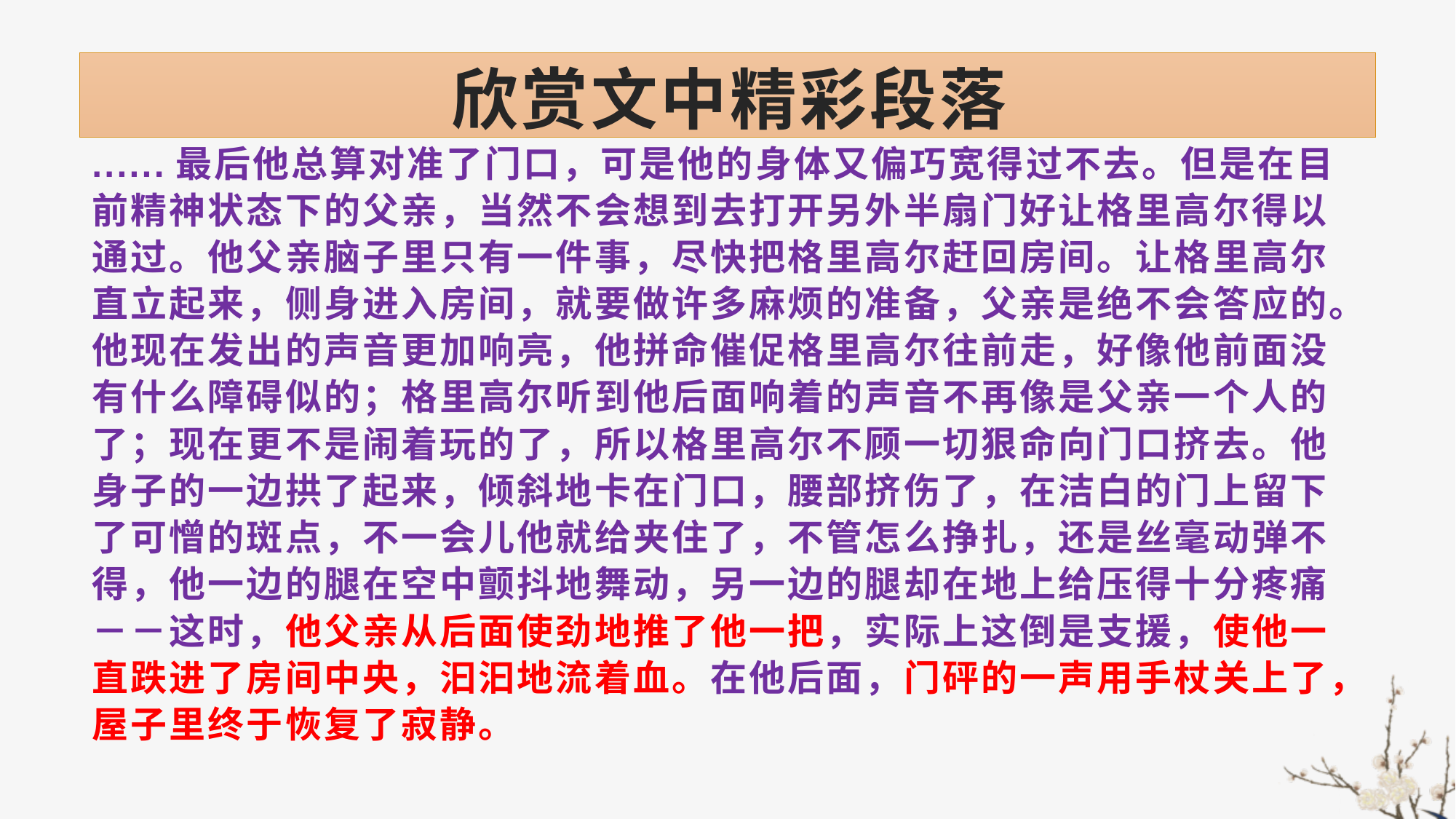

# 欣赏文中精彩段落
......最后他总算对准了门口，可是他的身体又偏巧宽得过不去。但是在目前精神状态下的父亲，当然不会想到去打开另外半扇门好让格里高尔得以通过。他父亲脑子里只有一件事，尽快把格里高尔赶回房间。让格里高尔直立起来，侧身进入房间，就要做许多麻烦的准备，父亲是绝不会答应的。他现在发出的声音更加响亮，他拼命催促格里高尔往前走，好像他前面没有什么障碍似的；格里高尔听到他后面响着的声音不再像是父亲一个人的了；现在更不是闹着玩的了，所以格里高尔不顾一切狠命向门口挤去。他身子的一边拱了起来，倾斜地卡在门口，腰部挤伤了，在洁白的门上留下了可憎的斑点，不一会儿他就给夹住了，不管怎么挣扎，还是丝毫动弹不得，他一边的腿在空中颤抖地舞动，另一边的腿却在地上给压得十分疼痛－－这时，他父亲从后面使劲地推了他一把，实际上这倒是支援，使他一直跌进了房间中央，汩汩地流着血。在他后面，门砰的一声用手杖关上了，屋子里终于恢复了寂静。